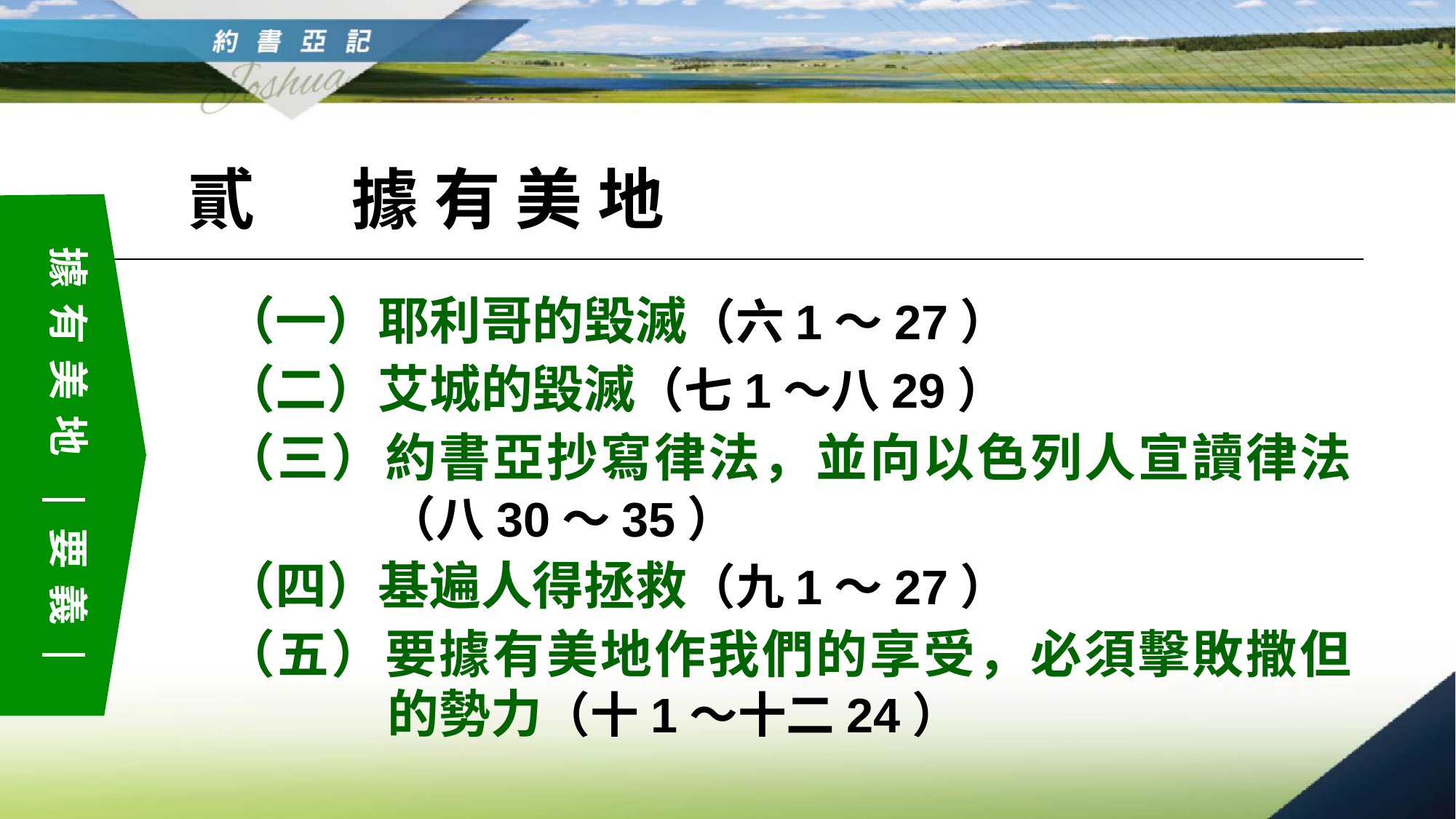

貳　據有美地

據有美地　要義
（一）耶利哥的毀滅（六1～27）
（二）艾城的毀滅（七1～八29）
（三）約書亞抄寫律法，並向以色列人宣讀律法（八30～35）
（四）基遍人得拯救（九1～27）
（五）要據有美地作我們的享受，必須擊敗撒但的勢力（十1～十二24）